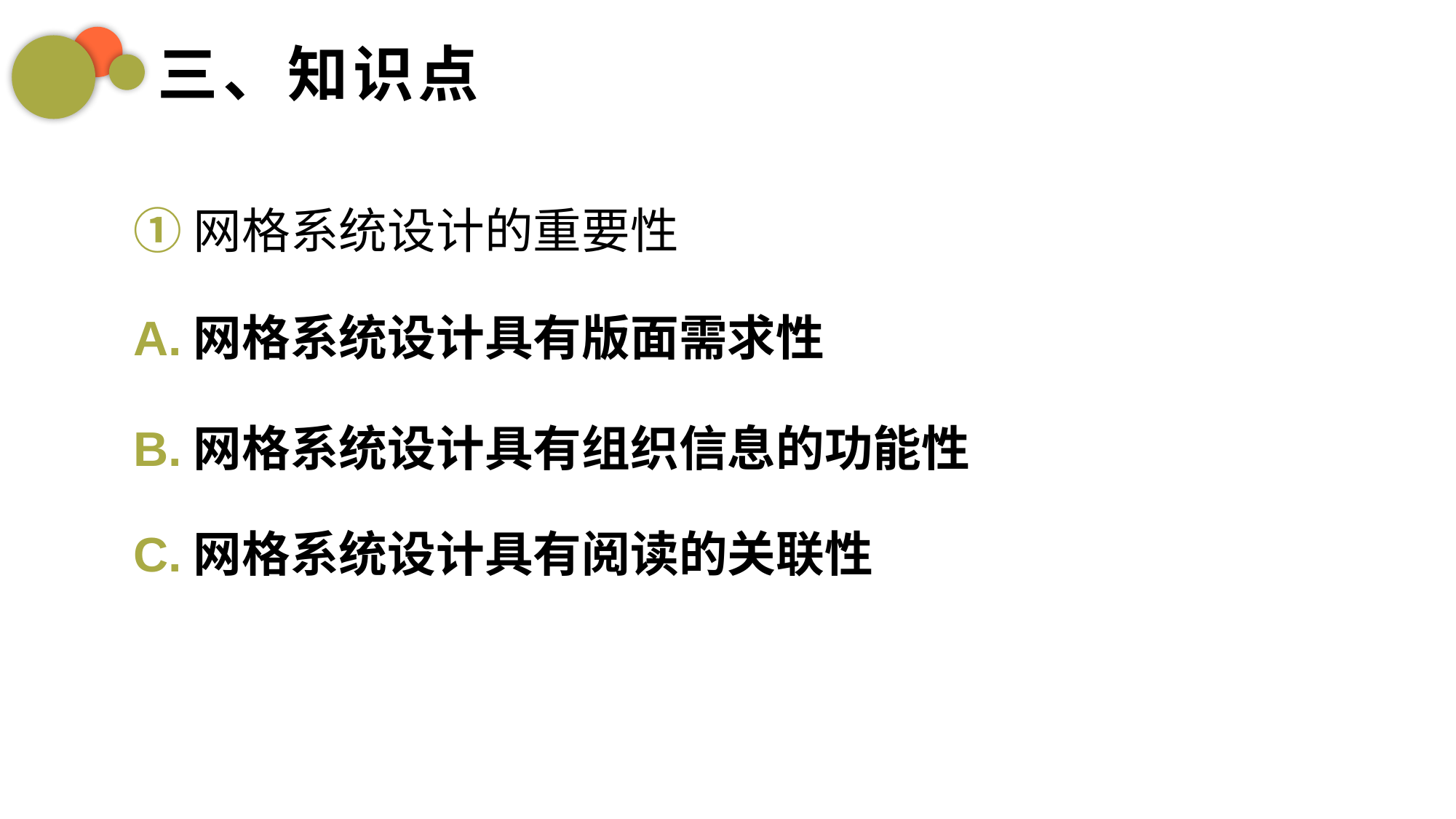

三、知识点
①网格系统设计的重要性
A.网格系统设计具有版面需求性
B.网格系统设计具有组织信息的功能性
C.网格系统设计具有阅读的关联性